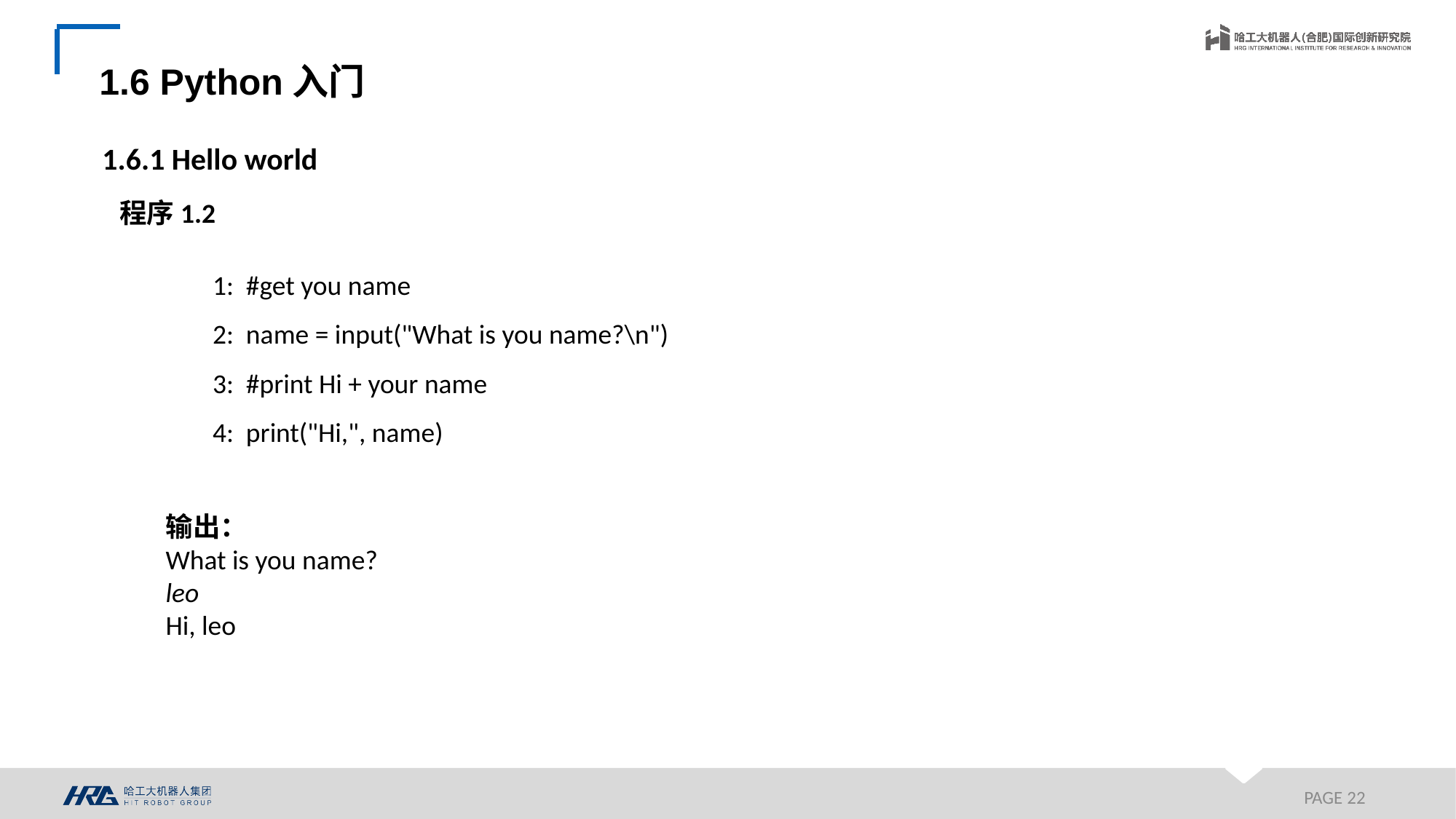

1.6 Python入门
1.6.1 Hello world
程序1.2
1:  #get you name
2:  name = input("What is you name?\n")
3:  #print Hi + your name
4:  print("Hi,", name)
输出：
What is you name?
leo
Hi, leo